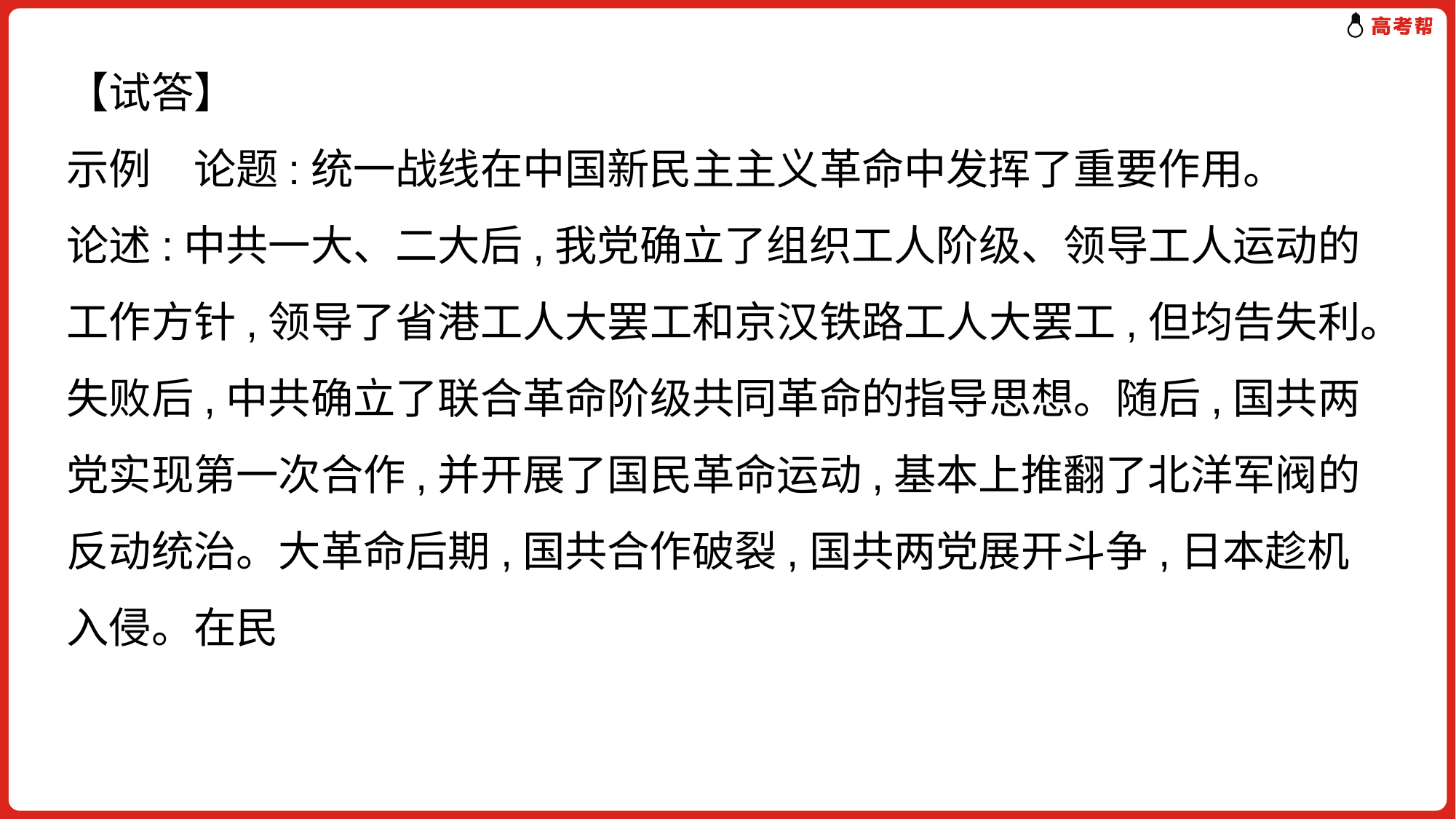

【试答】
示例　论题:统一战线在中国新民主主义革命中发挥了重要作用。
论述:中共一大、二大后,我党确立了组织工人阶级、领导工人运动的工作方针,领导了省港工人大罢工和京汉铁路工人大罢工,但均告失利。失败后,中共确立了联合革命阶级共同革命的指导思想。随后,国共两党实现第一次合作,并开展了国民革命运动,基本上推翻了北洋军阀的反动统治。大革命后期,国共合作破裂,国共两党展开斗争,日本趁机入侵。在民